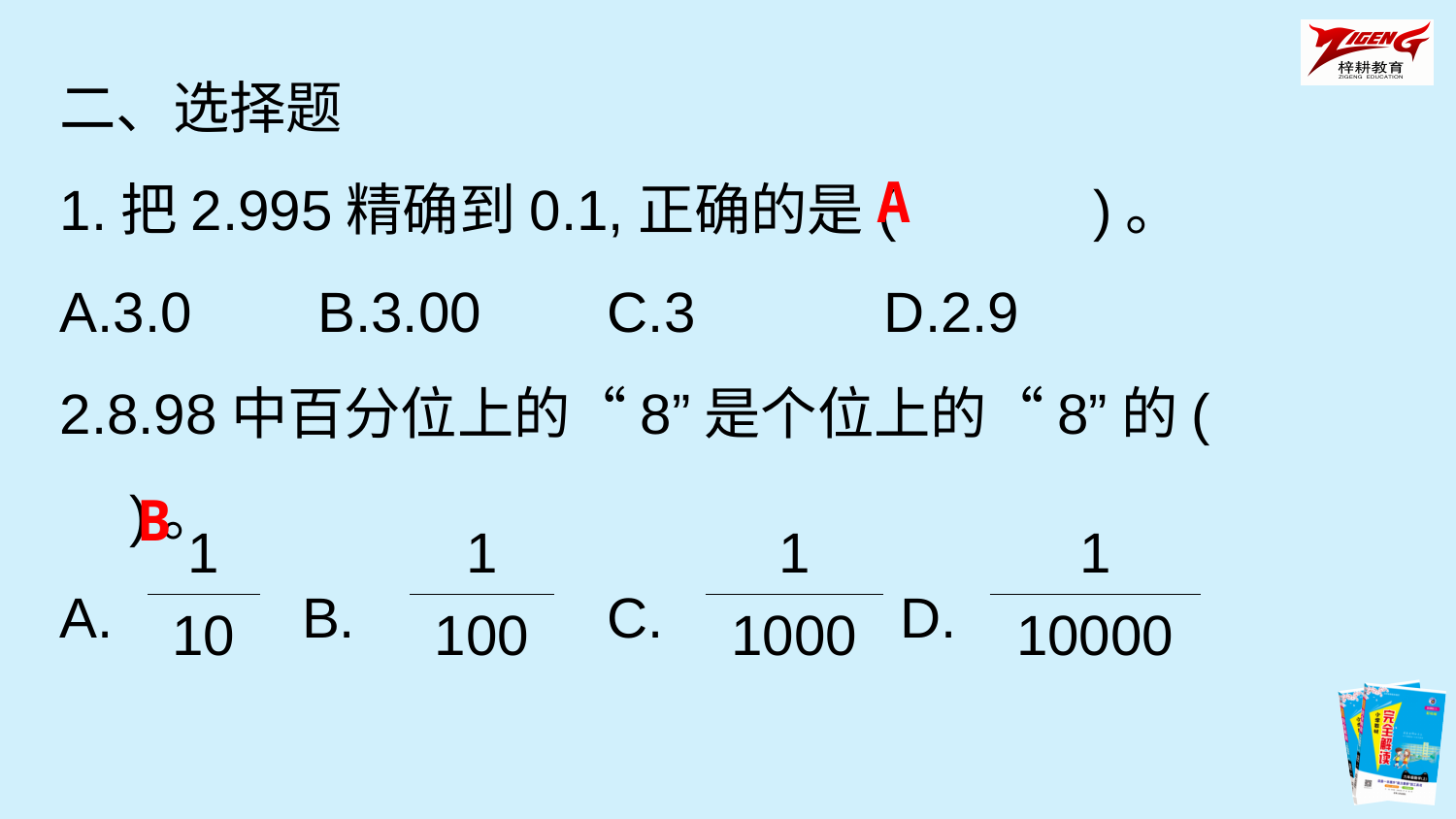

二、选择题
1.把2.995精确到0.1,正确的是(　　　)。
A.3.0        B.3.00        C.3            D.2.9
2.8.98中百分位上的“8”是个位上的“8”的(　　　)。
A.            B.                C.               D.
A
B
| 1 |
| --- |
| 10 |
| 1 |
| --- |
| 100 |
| 1 |
| --- |
| 1000 |
| 1 |
| --- |
| 10000 |